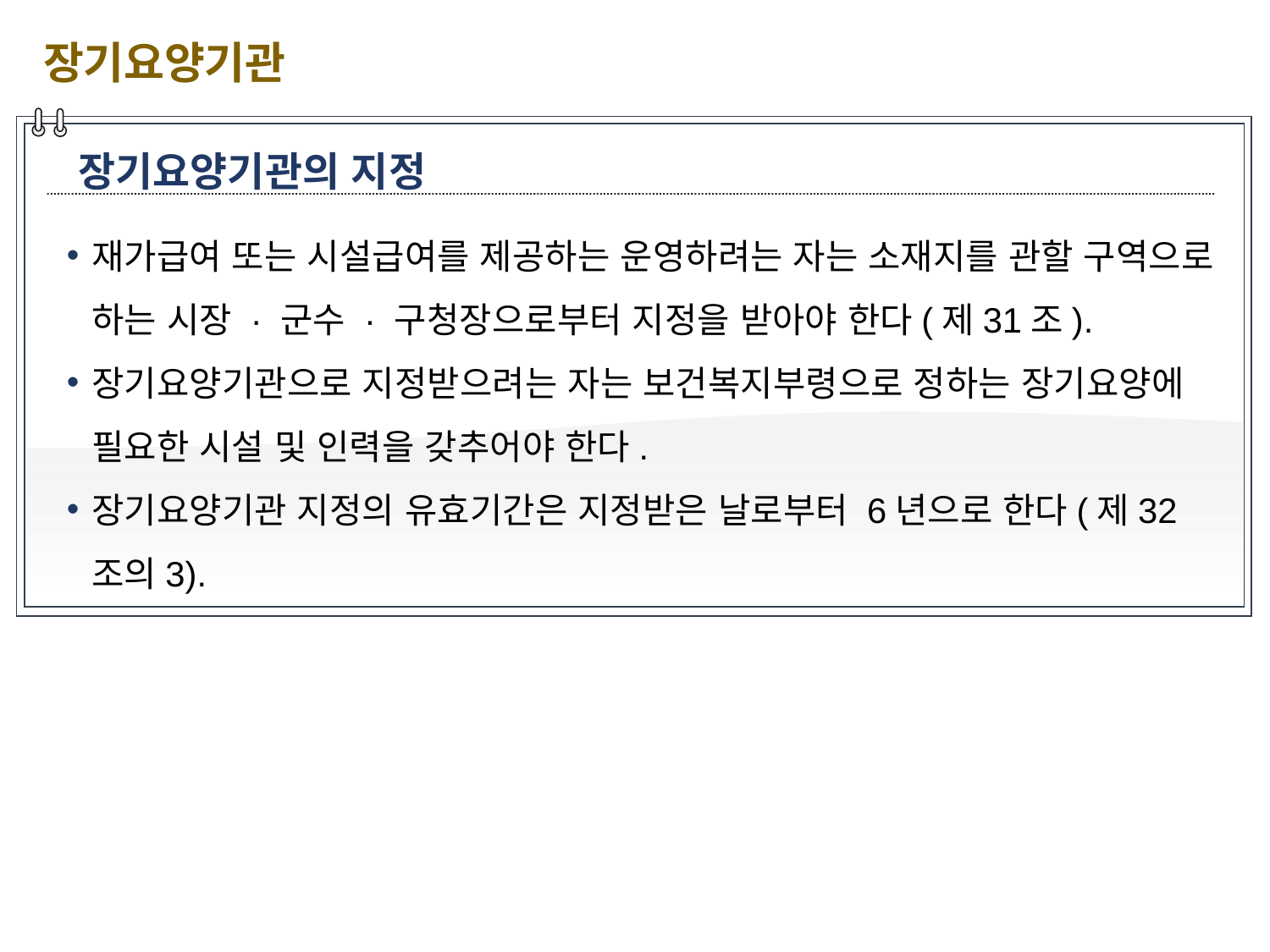

장기요양기관

장기요양기관의 지정

재가급여 또는 시설급여를 제공하는 운영하려는 자는 소재지를 관할 구역으로 하는 시장 · 군수 · 구청장으로부터 지정을 받아야 한다(제31조).
장기요양기관으로 지정받으려는 자는 보건복지부령으로 정하는 장기요양에 필요한 시설 및 인력을 갖추어야 한다.
장기요양기관 지정의 유효기간은 지정받은 날로부터 6년으로 한다(제32조의3).